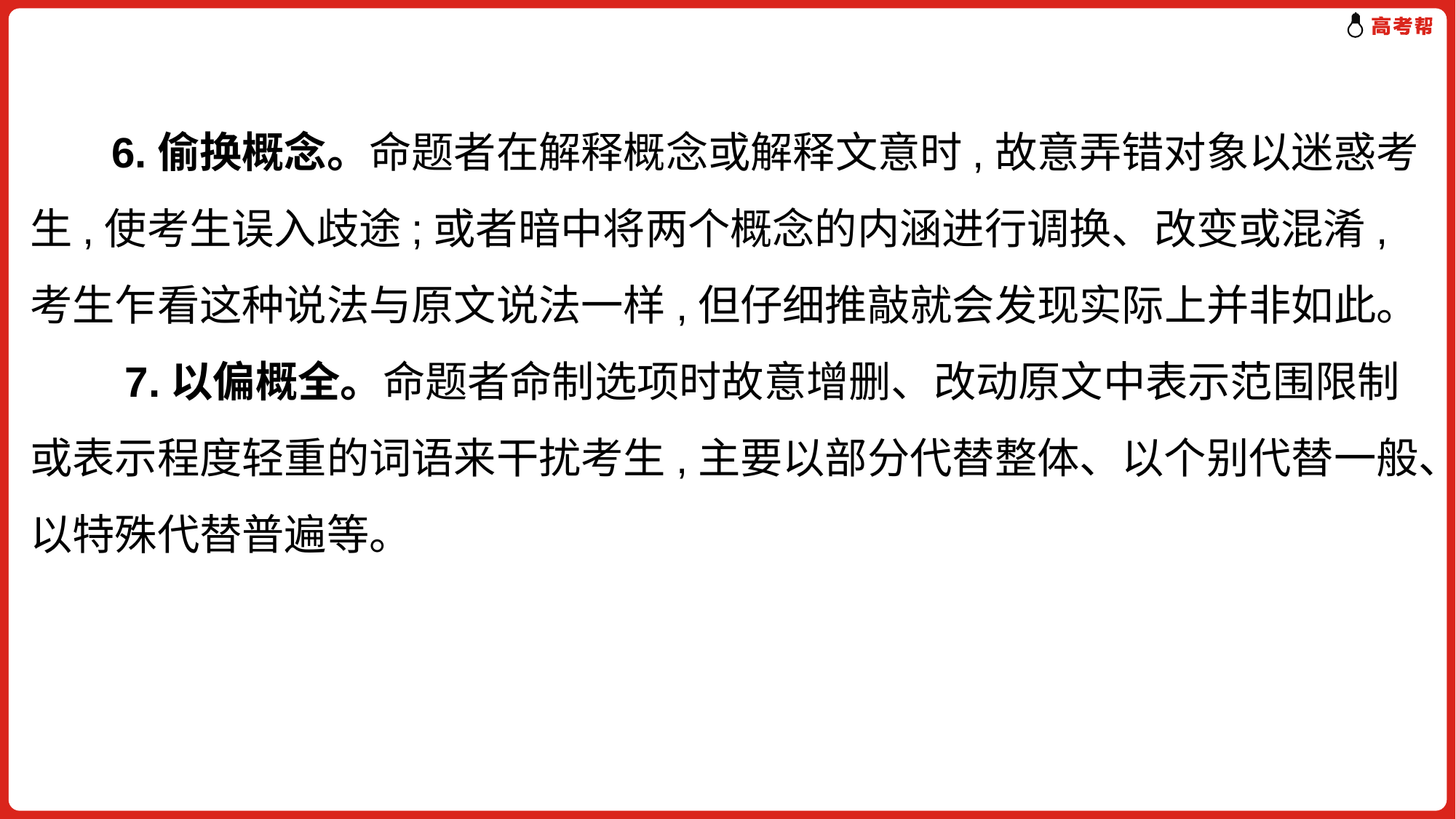

6.偷换概念。命题者在解释概念或解释文意时,故意弄错对象以迷惑考生,使考生误入歧途;或者暗中将两个概念的内涵进行调换、改变或混淆,考生乍看这种说法与原文说法一样,但仔细推敲就会发现实际上并非如此。
　　7.以偏概全。命题者命制选项时故意增删、改动原文中表示范围限制或表示程度轻重的词语来干扰考生,主要以部分代替整体、以个别代替一般、以特殊代替普遍等。